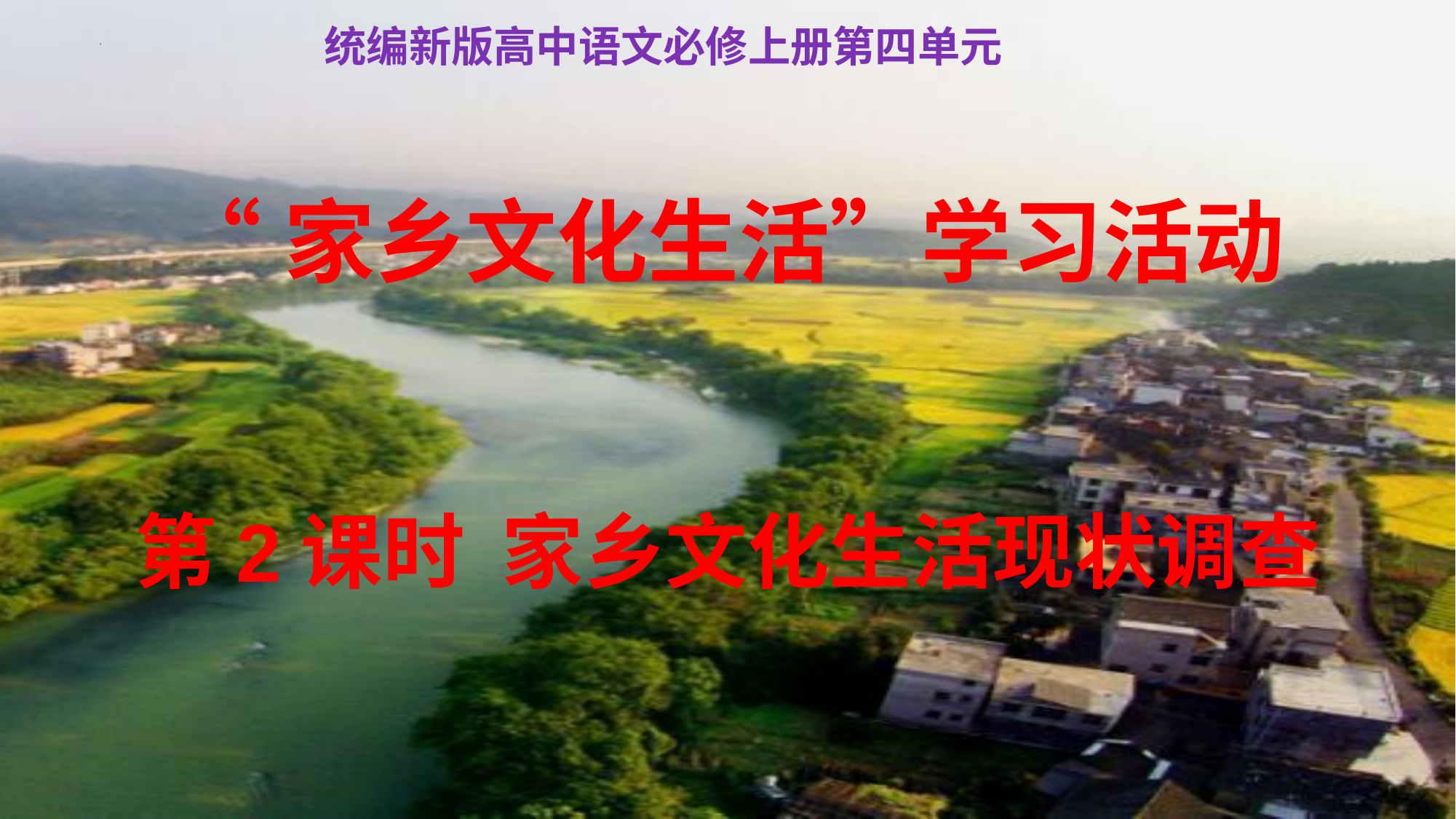

统编新版高中语文必修上册第四单元
“家乡文化生活”学习活动

第2课时  家乡文化生活现状调查